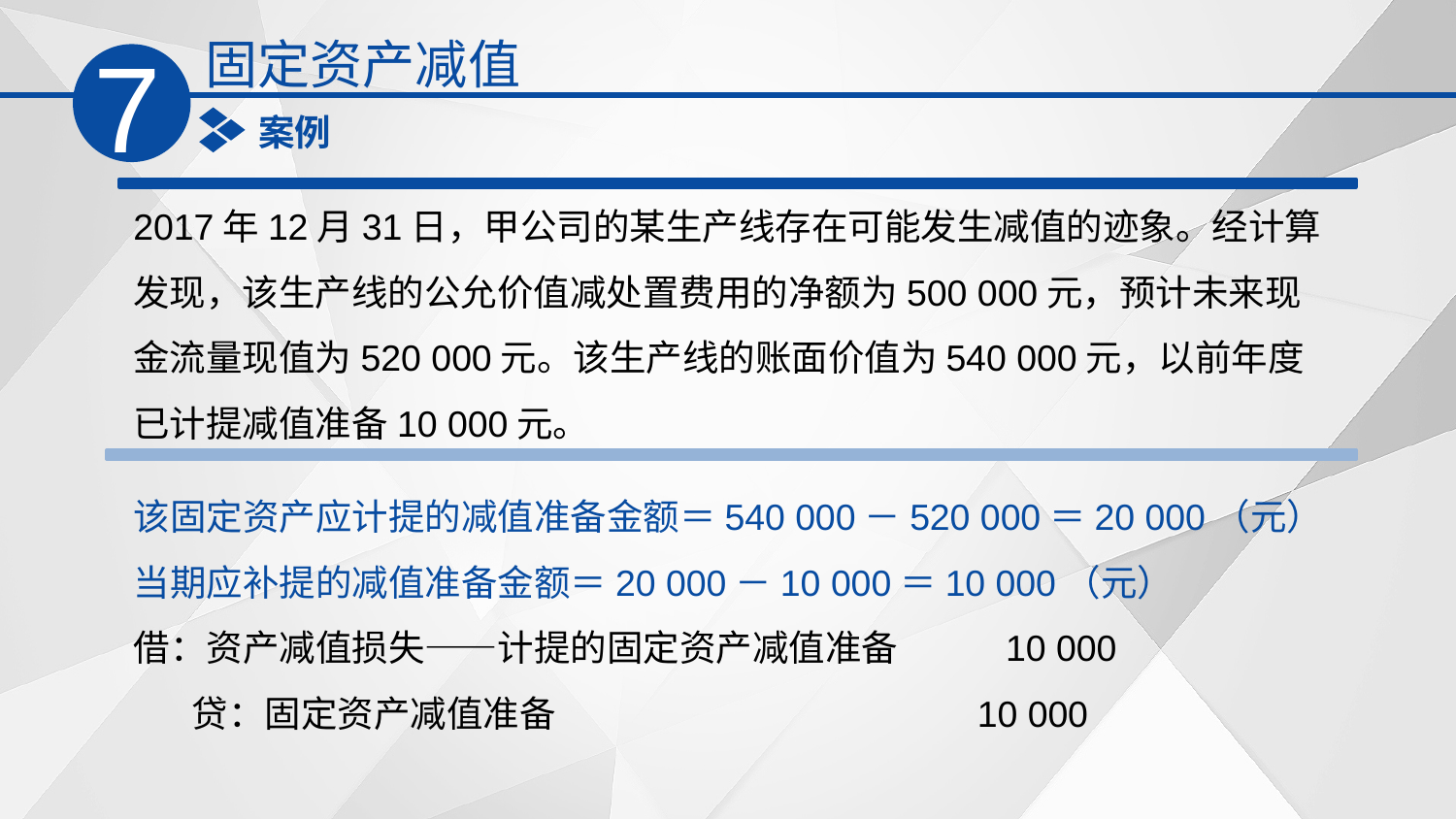

固定资产减值
7

案例

2017年12月31日，甲公司的某生产线存在可能发生减值的迹象。经计算发现，该生产线的公允价值减处置费用的净额为500 000元，预计未来现金流量现值为520 000元。该生产线的账面价值为540 000元，以前年度已计提减值准备10 000元。

该固定资产应计提的减值准备金额＝540 000－520 000＝20 000（元）
当期应补提的减值准备金额＝20 000－10 000＝10 000（元）
借：资产减值损失——计提的固定资产减值准备            10 000
      贷：固定资产减值准备                                                  10 000